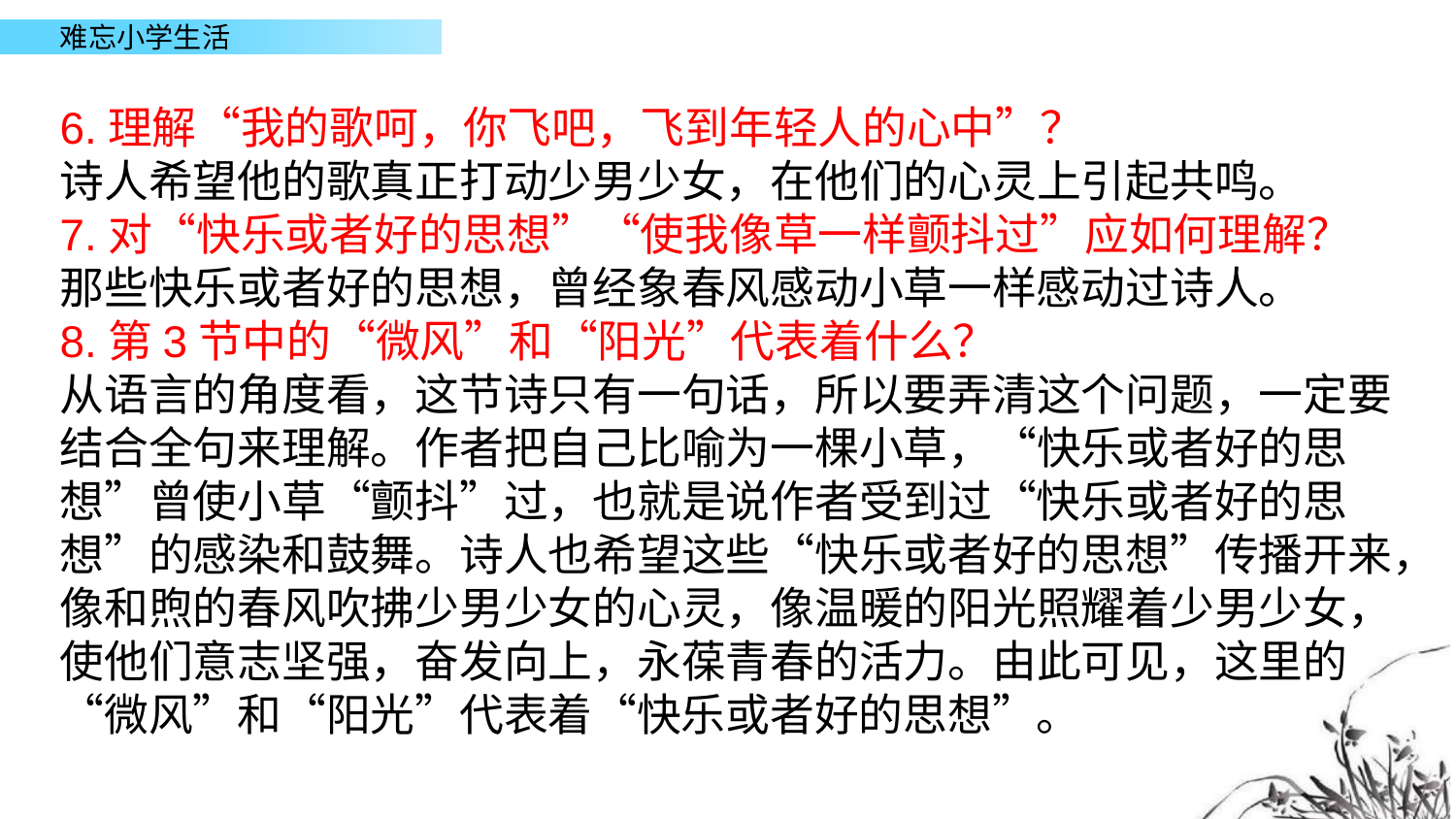

6.理解“我的歌呵，你飞吧，飞到年轻人的心中”？
诗人希望他的歌真正打动少男少女，在他们的心灵上引起共鸣。
7.对“快乐或者好的思想”“使我像草一样颤抖过”应如何理解？
那些快乐或者好的思想，曾经象春风感动小草一样感动过诗人。
8.第3节中的“微风”和“阳光”代表着什么？
从语言的角度看，这节诗只有一句话，所以要弄清这个问题，一定要结合全句来理解。作者把自己比喻为一棵小草，“快乐或者好的思想”曾使小草“颤抖”过，也就是说作者受到过“快乐或者好的思想”的感染和鼓舞。诗人也希望这些“快乐或者好的思想”传播开来，像和煦的春风吹拂少男少女的心灵，像温暖的阳光照耀着少男少女，使他们意志坚强，奋发向上，永葆青春的活力。由此可见，这里的“微风”和“阳光”代表着“快乐或者好的思想”。